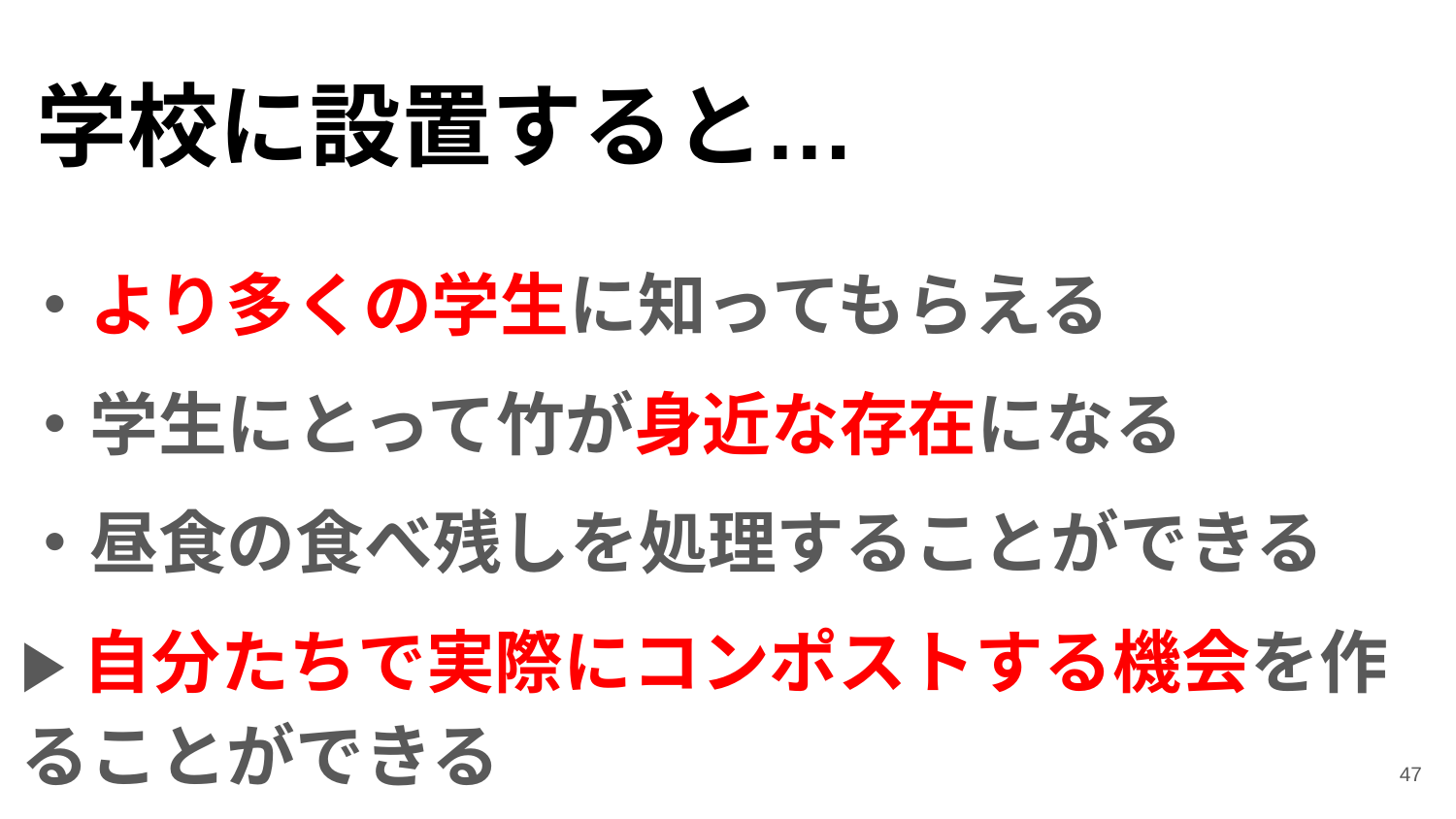

# 学校に設置すると…
・より多くの学生に知ってもらえる
・学生にとって竹が身近な存在になる
・昼食の食べ残しを処理することができる
▶自分たちで実際にコンポストする機会を作ることができる
47